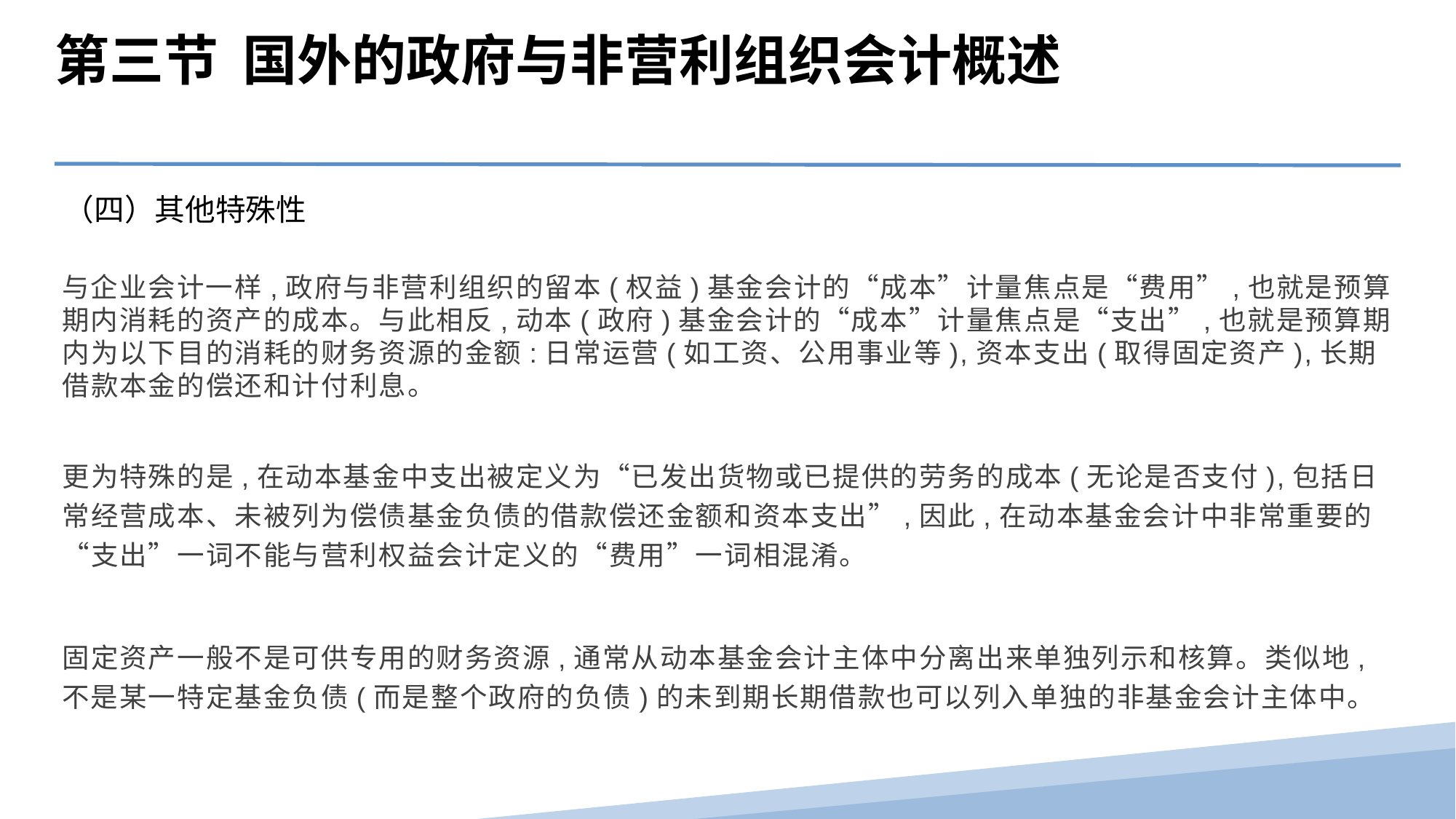

第三节  国外的政府与非营利组织会计概述
（四）其他特殊性
与企业会计一样,政府与非营利组织的留本(权益)基金会计的“成本”计量焦点是“费用”,也就是预算期内消耗的资产的成本。与此相反,动本(政府)基金会计的“成本”计量焦点是“支出”,也就是预算期内为以下目的消耗的财务资源的金额:日常运营(如工资、公用事业等),资本支出(取得固定资产),长期借款本金的偿还和计付利息。

更为特殊的是,在动本基金中支出被定义为“已发出货物或已提供的劳务的成本(无论是否支付),包括日常经营成本、未被列为偿债基金负债的借款偿还金额和资本支出”,因此,在动本基金会计中非常重要的“支出”一词不能与营利权益会计定义的“费用”一词相混淆。

固定资产一般不是可供专用的财务资源,通常从动本基金会计主体中分离出来单独列示和核算。类似地,不是某一特定基金负债(而是整个政府的负债)的未到期长期借款也可以列入单独的非基金会计主体中。